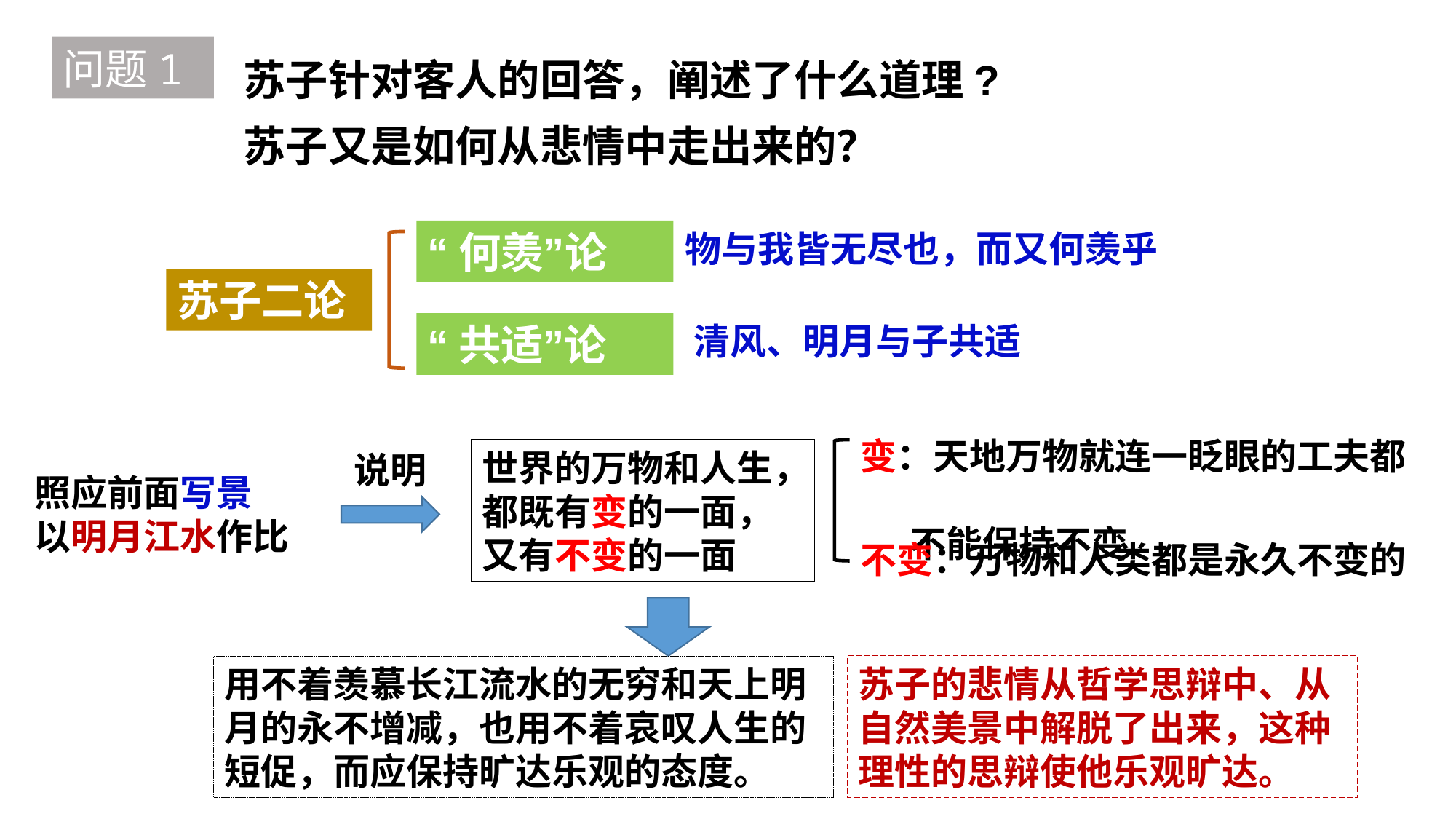

问题1
苏子针对客人的回答，阐述了什么道理?
苏子又是如何从悲情中走出来的？
“何羡”论
物与我皆无尽也，而又何羡乎

苏子二论
“共适”论
清风、明月与子共适
变：天地万物就连一眨眼的工夫都
    不能保持不变
世界的万物和人生，都既有变的一面，又有不变的一面

说明
照应前面写景
以明月江水作比

不变：万物和人类都是永久不变的

苏子的悲情从哲学思辩中、从自然美景中解脱了出来，这种理性的思辩使他乐观旷达。
用不着羡慕长江流水的无穷和天上明月的永不增减，也用不着哀叹人生的短促，而应保持旷达乐观的态度。